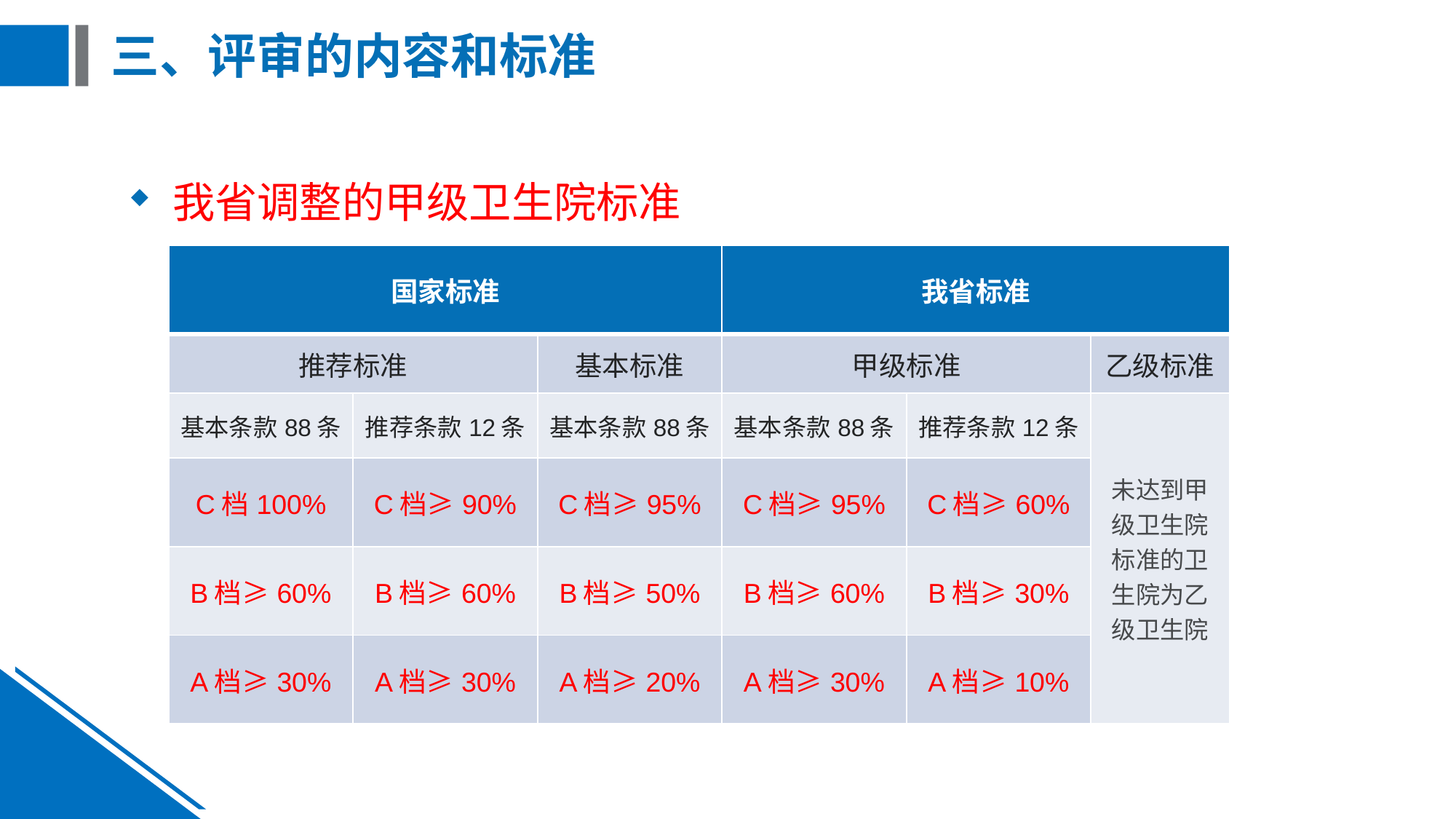

# 三、评审的内容和标准
我省调整的甲级卫生院标准
| 国家标准 |  |  | 我省标准 |  |  |
| --- | --- | --- | --- | --- | --- |
| 推荐标准 |  | 基本标准 | 甲级标准 |  | 乙级标准 |
| 基本条款88条 | 推荐条款12条 | 基本条款88条 | 基本条款88条 | 推荐条款12条 | 未达到甲级卫生院标准的卫生院为乙级卫生院 |
| C档100% | C档≥90% | C档≥95% | C档≥95% | C档≥60% |  |
| B档≥60% | B档≥60% | B档≥50% | B档≥60% | B档≥30% |  |
| A档≥30% | A档≥30% | A档≥20% | A档≥30% | A档≥10% |  |